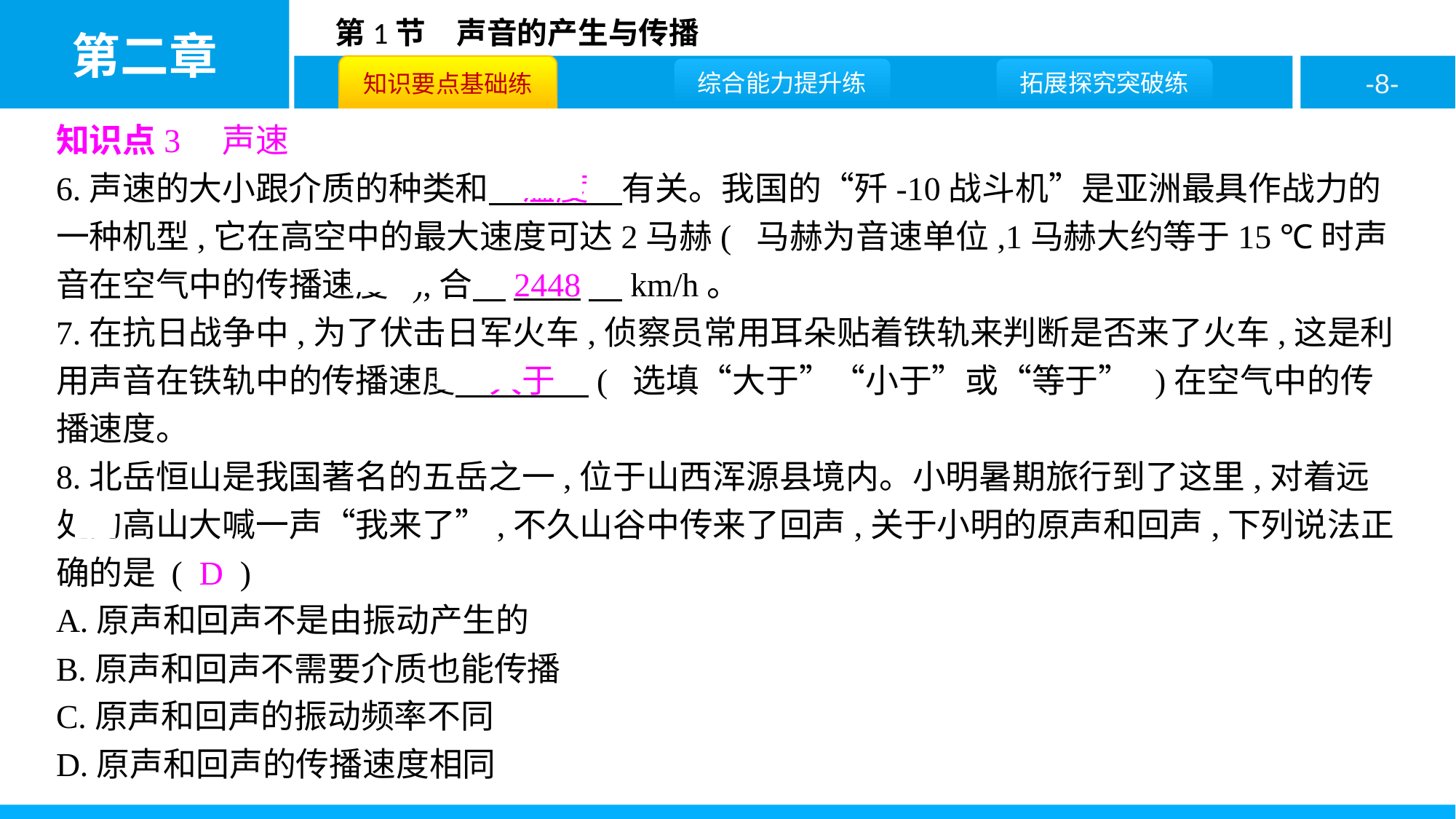

知识点3　声速
6.声速的大小跟介质的种类和　温度　有关。我国的“歼-10战斗机”是亚洲最具作战力的一种机型,它在高空中的最大速度可达2马赫(  马赫为音速单位,1马赫大约等于15 ℃时声音在空气中的传播速度  ),合　2448　km/h。
7.在抗日战争中,为了伏击日军火车,侦察员常用耳朵贴着铁轨来判断是否来了火车,这是利用声音在铁轨中的传播速度　大于　(  选填“大于”“小于”或“等于”  )在空气中的传播速度。
8.北岳恒山是我国著名的五岳之一,位于山西浑源县境内。小明暑期旅行到了这里,对着远处的高山大喊一声“我来了”,不久山谷中传来了回声,关于小明的原声和回声,下列说法正确的是 (  D  )
A.原声和回声不是由振动产生的
B.原声和回声不需要介质也能传播
C.原声和回声的振动频率不同
D.原声和回声的传播速度相同